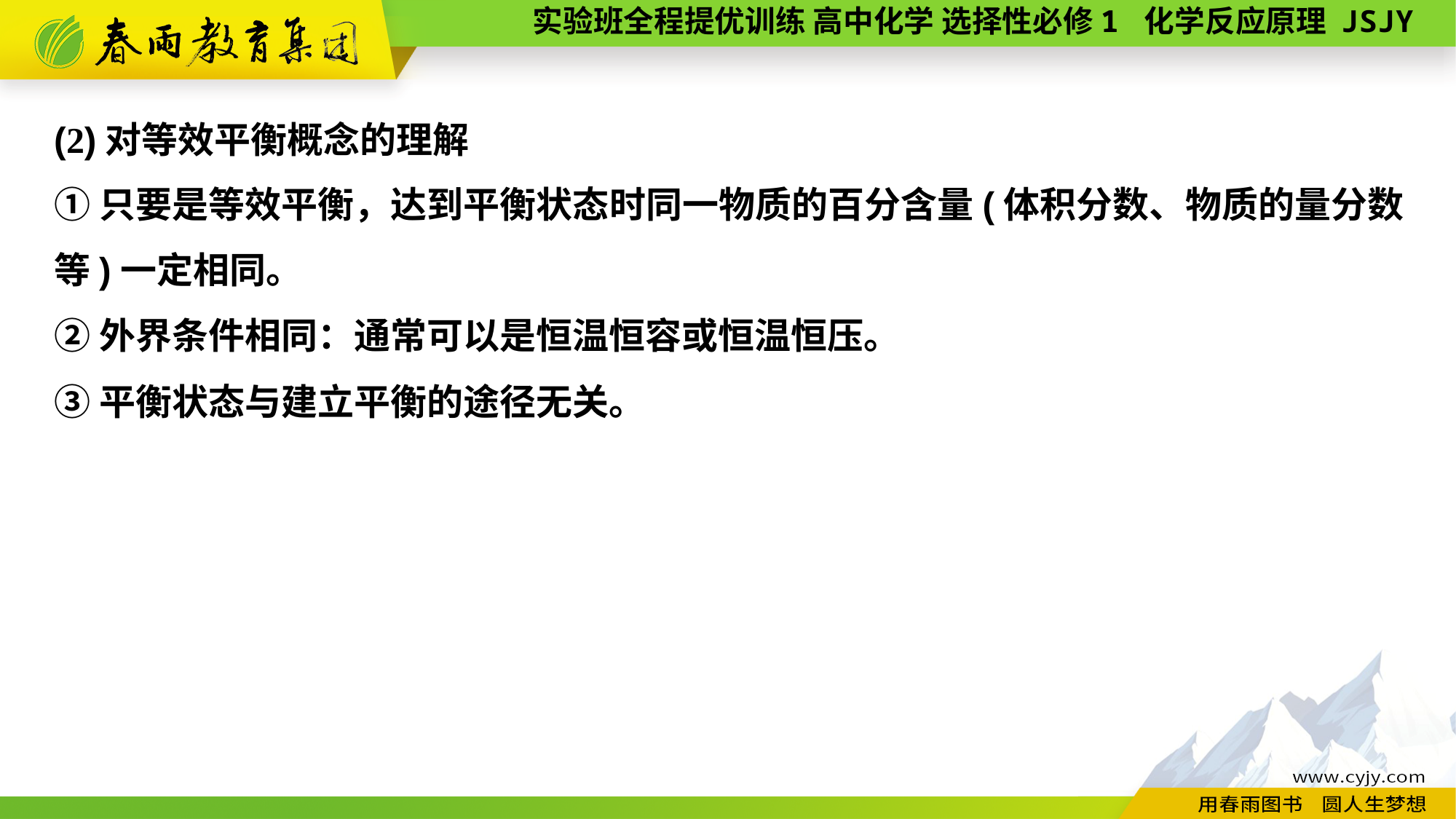

(2)对等效平衡概念的理解
①只要是等效平衡，达到平衡状态时同一物质的百分含量(体积分数、物质的量分数等)一定相同。
②外界条件相同：通常可以是恒温恒容或恒温恒压。
③平衡状态与建立平衡的途径无关。